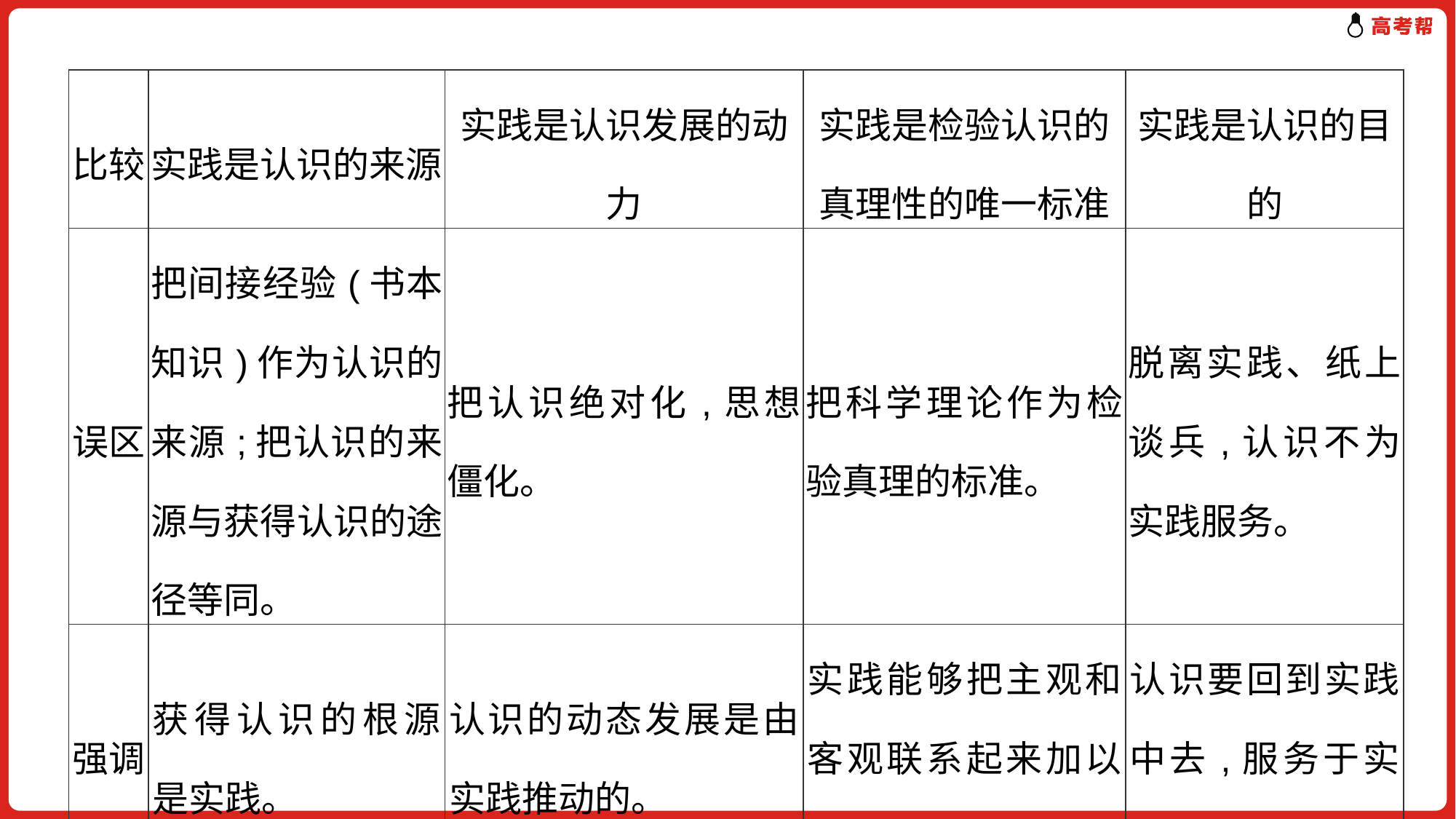

| 比较 | 实践是认识的来源 | 实践是认识发展的动力 | 实践是检验认识的真理性的唯一标准 | 实践是认识的目的 |
| --- | --- | --- | --- | --- |
| 误区 | 把间接经验(书本知识)作为认识的来源;把认识的来源与获得认识的途径等同。 | 把认识绝对化,思想僵化。 | 把科学理论作为检验真理的标准。 | 脱离实践、纸上谈兵,认识不为实践服务。 |
| 强调 | 获得认识的根源是实践。 | 认识的动态发展是由实践推动的。 | 实践能够把主观和客观联系起来加以比较和对照。 | 认识要回到实践中去,服务于实践。 |